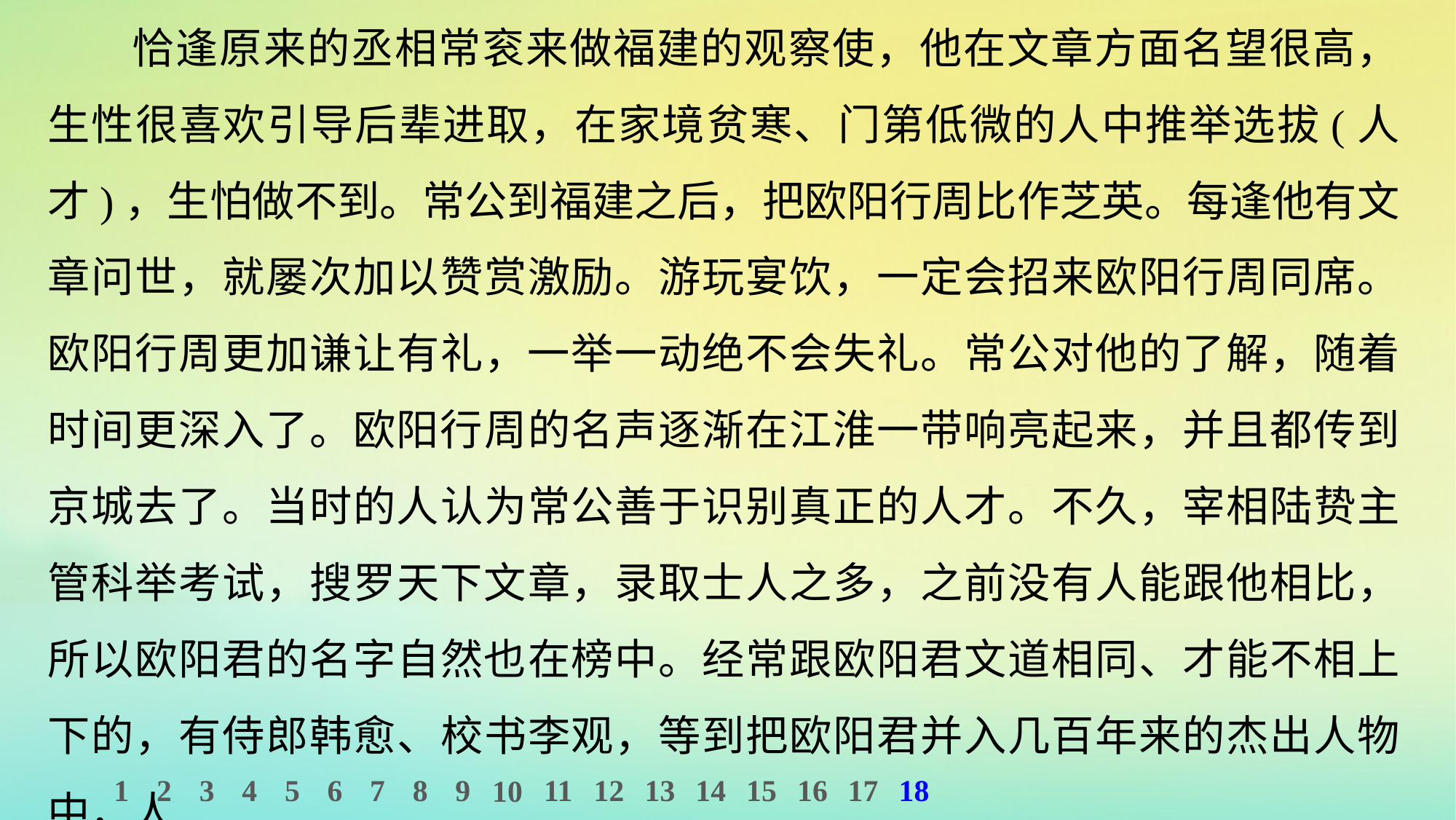

恰逢原来的丞相常衮来做福建的观察使，他在文章方面名望很高，生性很喜欢引导后辈进取，在家境贫寒、门第低微的人中推举选拔(人才)，生怕做不到。常公到福建之后，把欧阳行周比作芝英。每逢他有文章问世，就屡次加以赞赏激励。游玩宴饮，一定会招来欧阳行周同席。欧阳行周更加谦让有礼，一举一动绝不会失礼。常公对他的了解，随着时间更深入了。欧阳行周的名声逐渐在江淮一带响亮起来，并且都传到京城去了。当时的人认为常公善于识别真正的人才。不久，宰相陆贽主管科举考试，搜罗天下文章，录取士人之多，之前没有人能跟他相比，所以欧阳君的名字自然也在榜中。经常跟欧阳君文道相同、才能不相上下的，有侍郎韩愈、校书李观，等到把欧阳君并入几百年来的杰出人物中，人
1
2
3
4
5
6
7
8
9
11
12
13
14
15
16
17
18
10